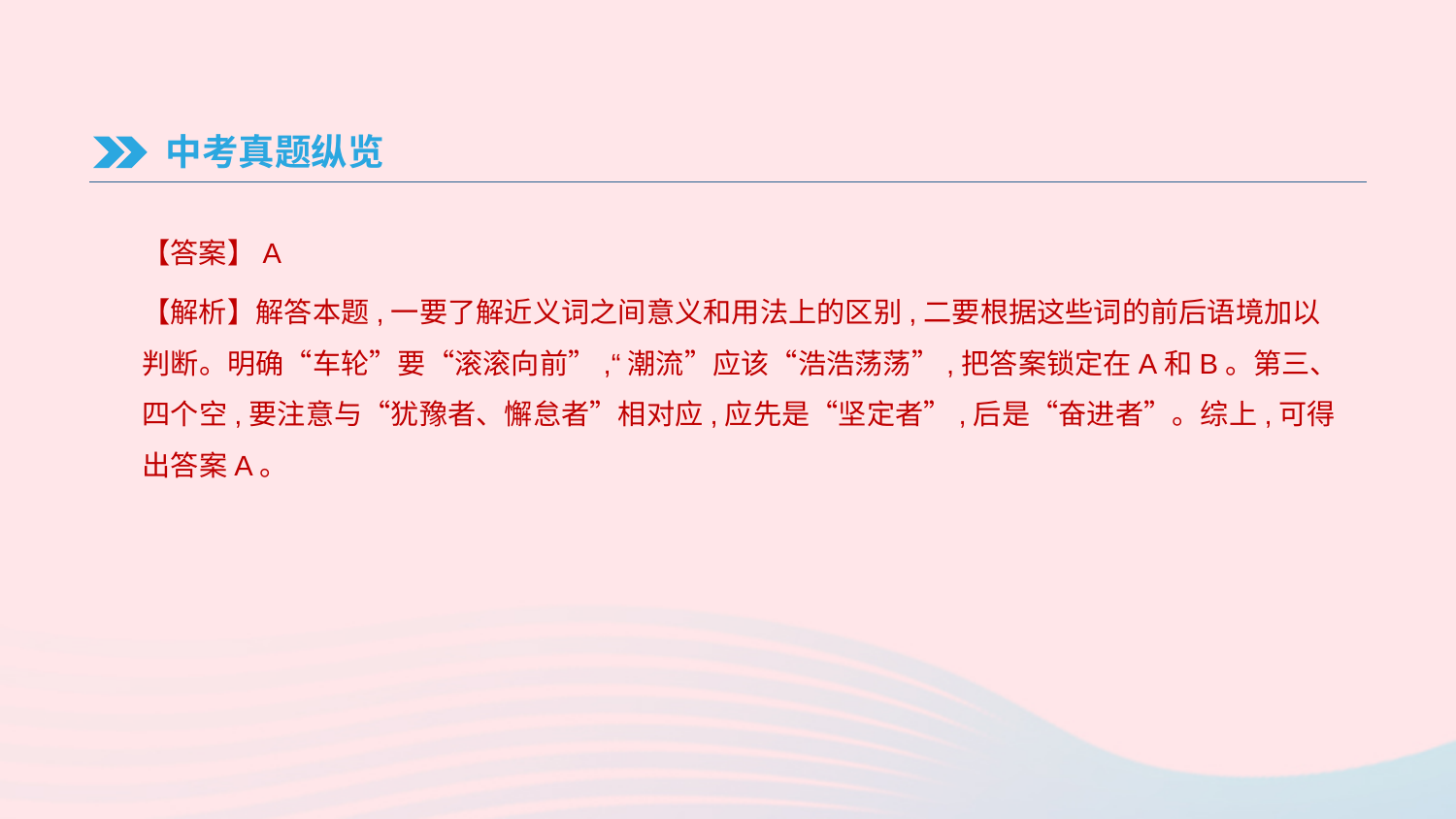

中考真题纵览

【答案】A
【解析】解答本题,一要了解近义词之间意义和用法上的区别,二要根据这些词的前后语境加以判断。明确“车轮”要“滚滚向前”,“潮流”应该“浩浩荡荡”,把答案锁定在A和B。第三、四个空,要注意与“犹豫者、懈怠者”相对应,应先是“坚定者”,后是“奋进者”。综上,可得出答案A。